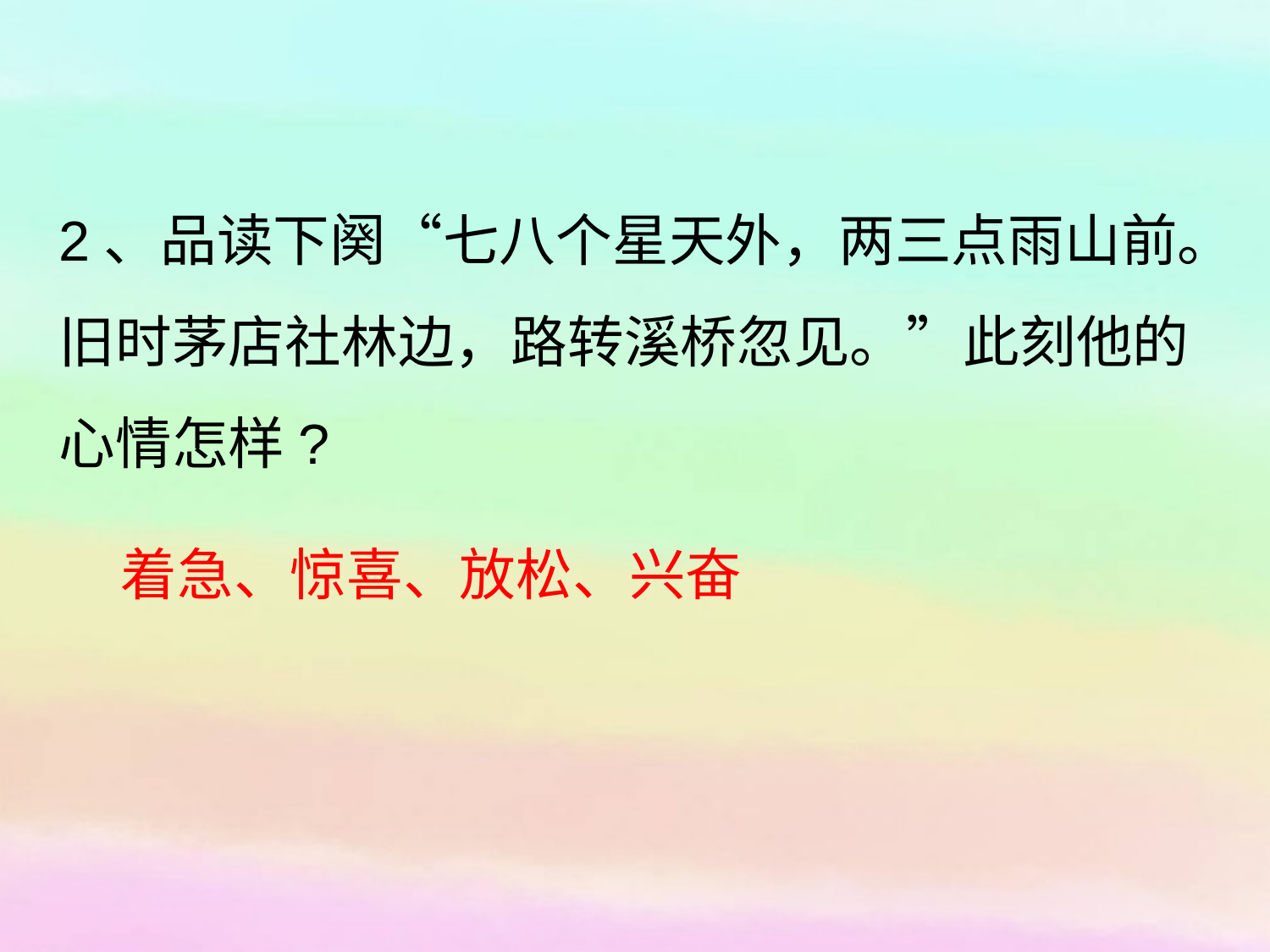

2、品读下阕“七八个星天外，两三点雨山前。旧时茅店社林边，路转溪桥忽见。”此刻他的心情怎样?
着急、惊喜、放松、兴奋